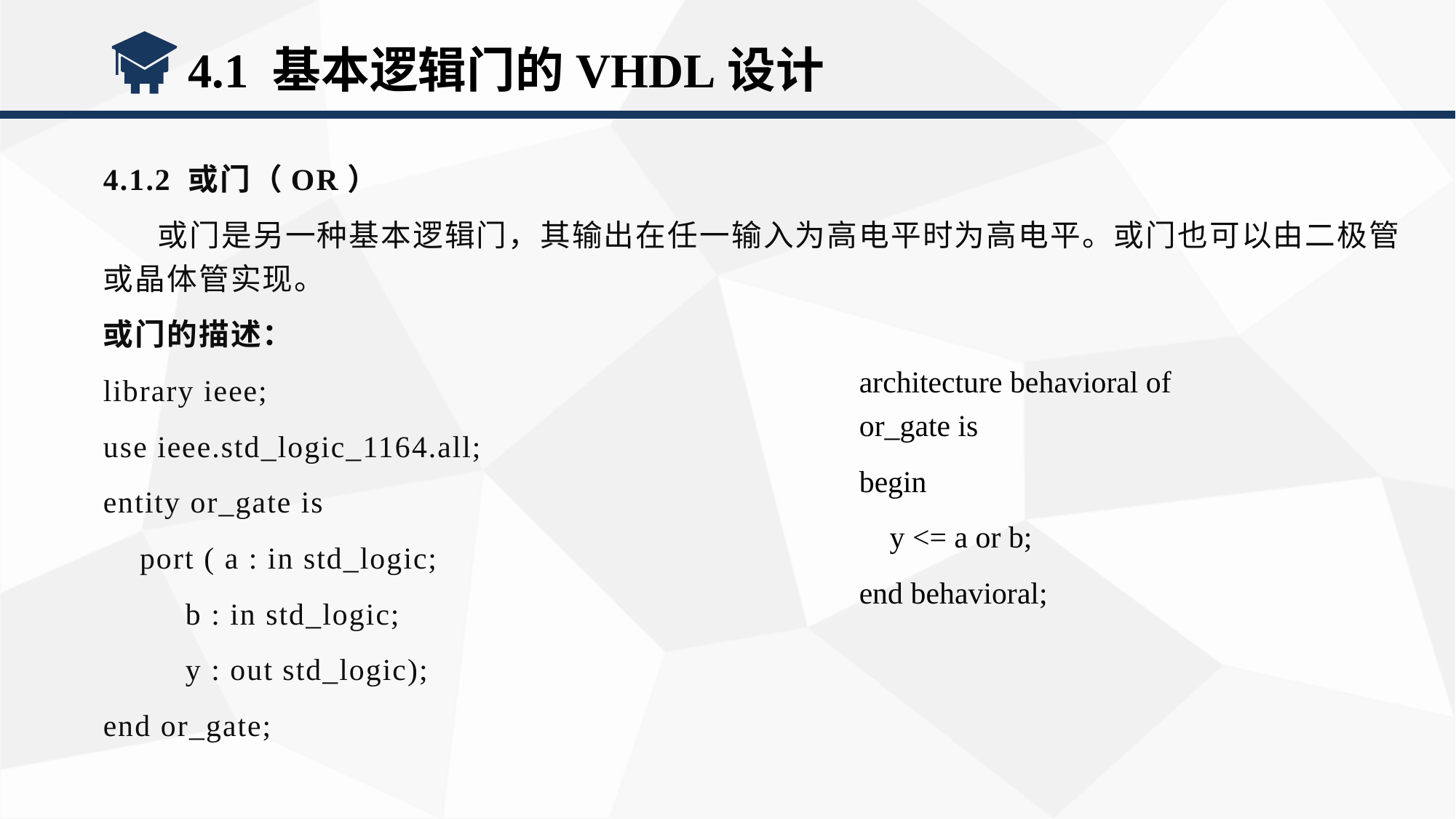

4.1 基本逻辑门的VHDL设计

4.1.2 或门（OR）
或门是另一种基本逻辑门，其输出在任一输入为高电平时为高电平。或门也可以由二极管或晶体管实现。
或门的描述：
library ieee;
use ieee.std_logic_1164.all;
entity or_gate is
    port ( a : in std_logic;
         b : in std_logic;
         y : out std_logic);
end or_gate;
architecture behavioral of or_gate is
begin
    y <= a or b;
end behavioral;